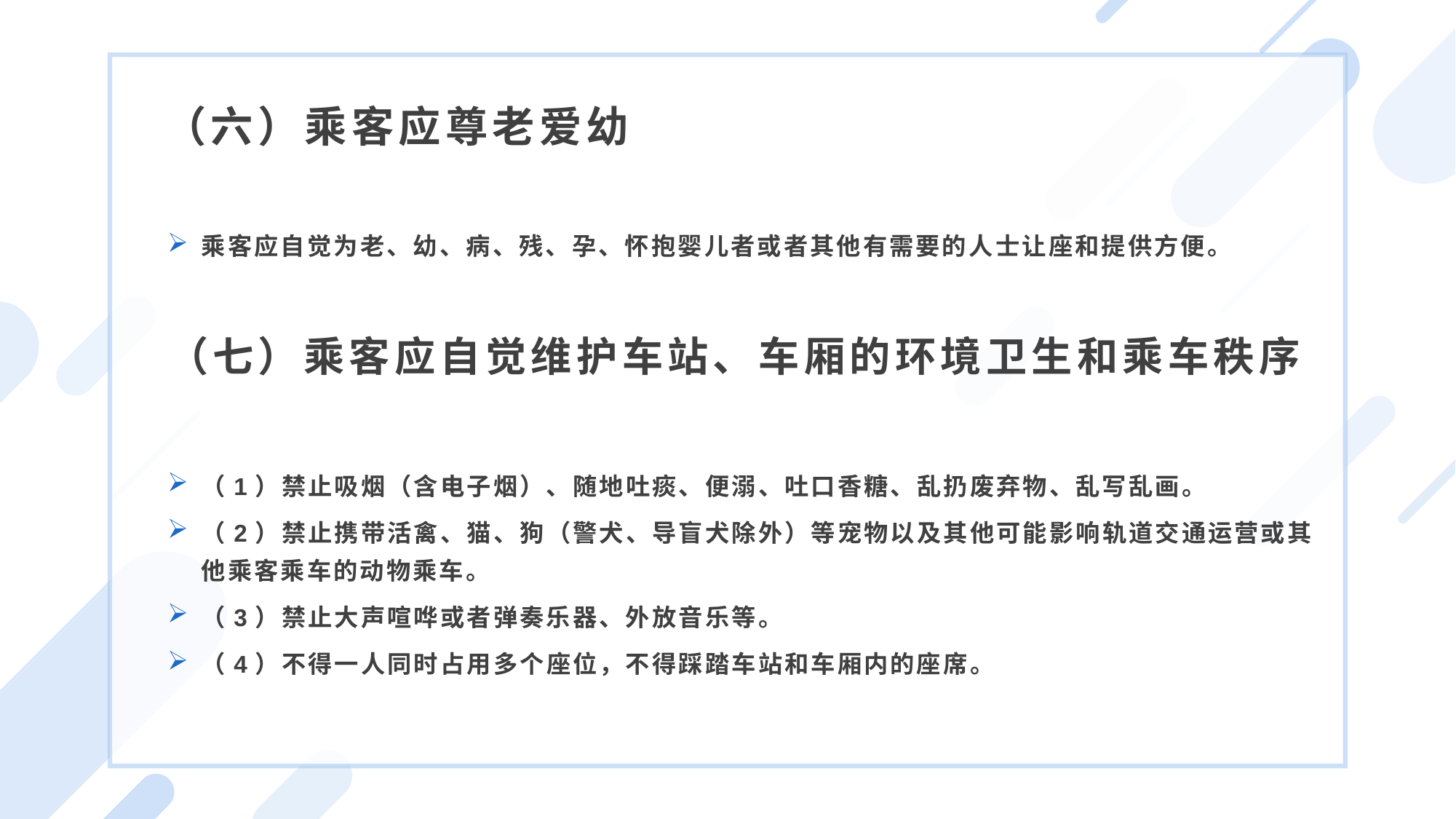

（六）乘客应尊老爱幼
乘客应自觉为老、幼、病、残、孕、怀抱婴儿者或者其他有需要的人士让座和提供方便。

（七）乘客应自觉维护车站、车厢的环境卫生和乘车秩序

（1）禁止吸烟（含电子烟）、随地吐痰、便溺、吐口香糖、乱扔废弃物、乱写乱画。
（2）禁止携带活禽、猫、狗（警犬、导盲犬除外）等宠物以及其他可能影响轨道交通运营或其他乘客乘车的动物乘车。
（3）禁止大声喧哗或者弹奏乐器、外放音乐等。
（4）不得一人同时占用多个座位，不得踩踏车站和车厢内的座席。